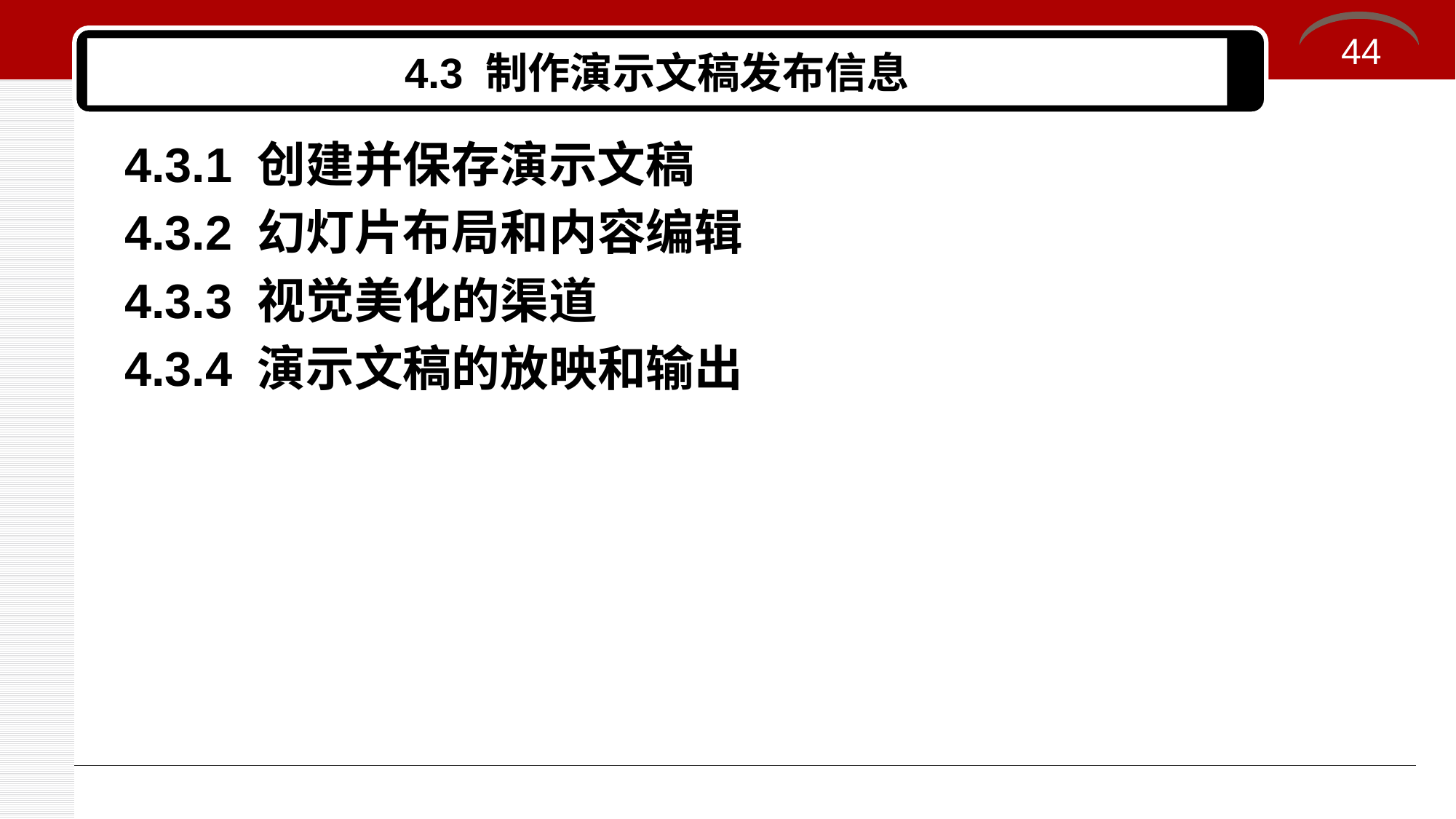

44
# 4.3 制作演示文稿发布信息
4.3.1 创建并保存演示文稿
4.3.2 幻灯片布局和内容编辑
4.3.3 视觉美化的渠道
4.3.4 演示文稿的放映和输出